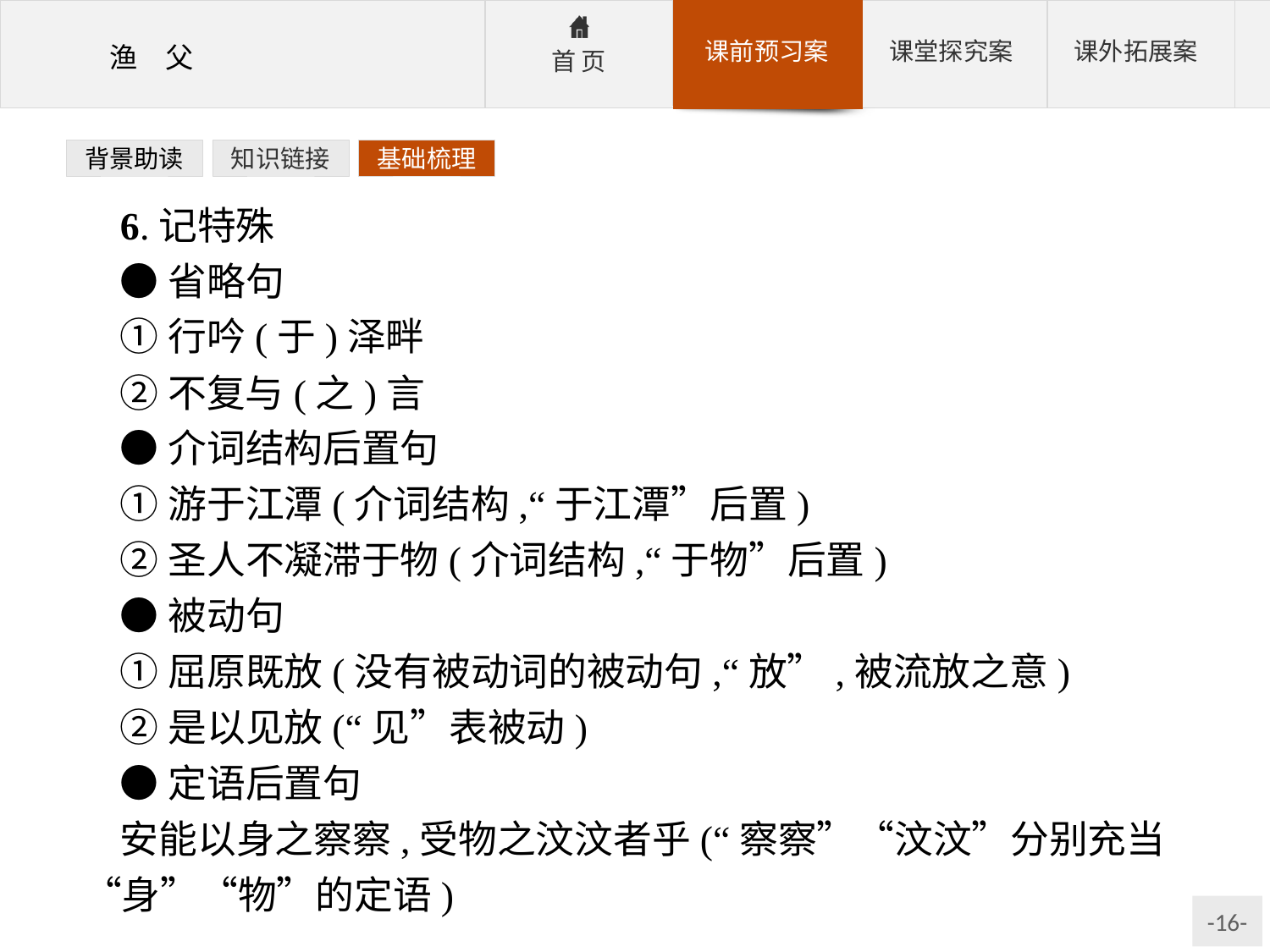

背景助读
知识链接
基础梳理
6.记特殊
●省略句
①行吟(于)泽畔
②不复与(之)言
●介词结构后置句
①游于江潭(介词结构,“于江潭”后置)
②圣人不凝滞于物(介词结构,“于物”后置)
●被动句
①屈原既放(没有被动词的被动句,“放”,被流放之意)
②是以见放(“见”表被动)
●定语后置句
安能以身之察察,受物之汶汶者乎(“察察”“汶汶”分别充当“身”“物”的定语)